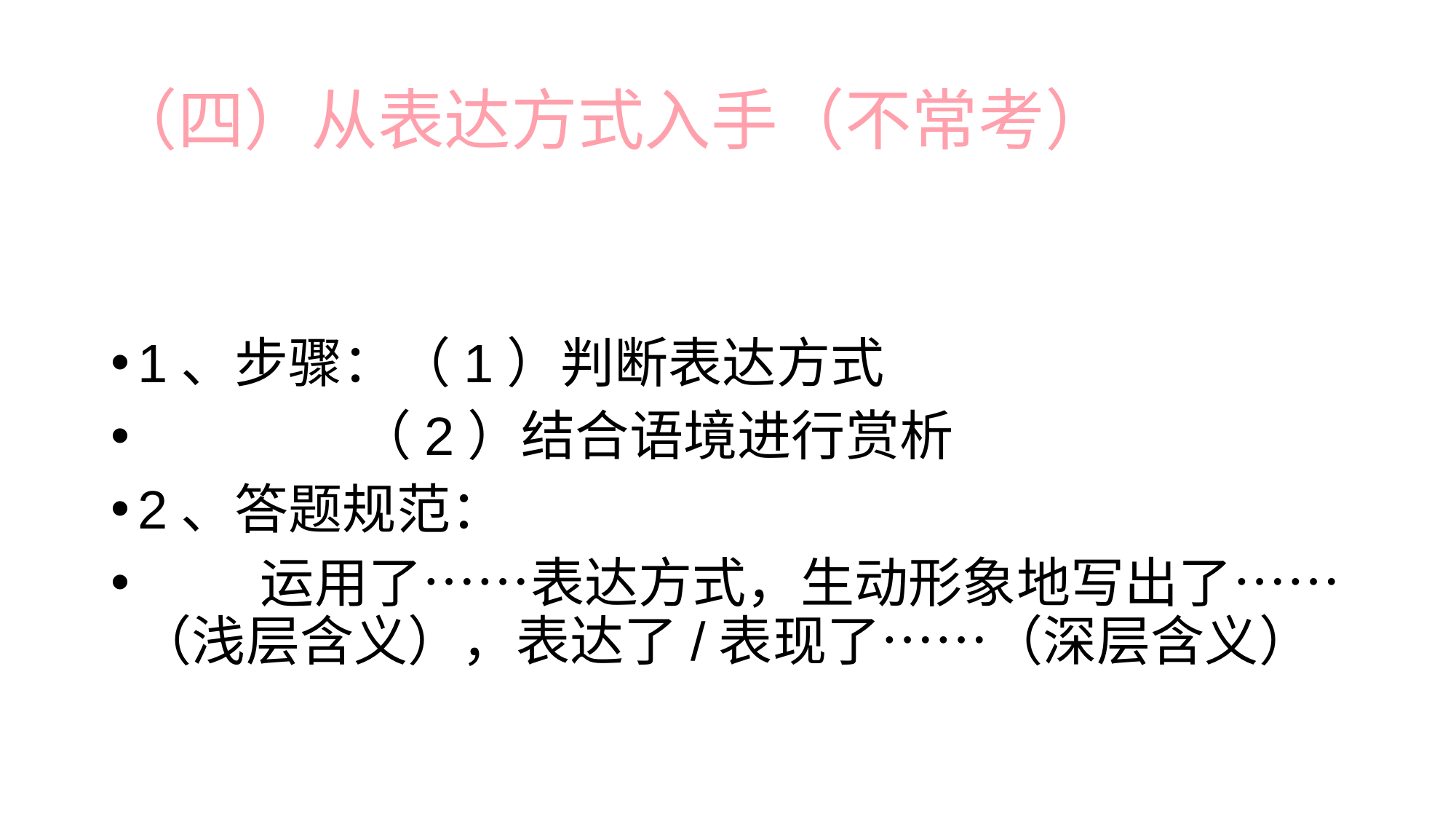

# （四）从表达方式入手（不常考）

1、步骤：（1）判断表达方式
                 （2）结合语境进行赏析
2、答题规范：
         运用了……表达方式，生动形象地写出了……（浅层含义），表达了/表现了……（深层含义）